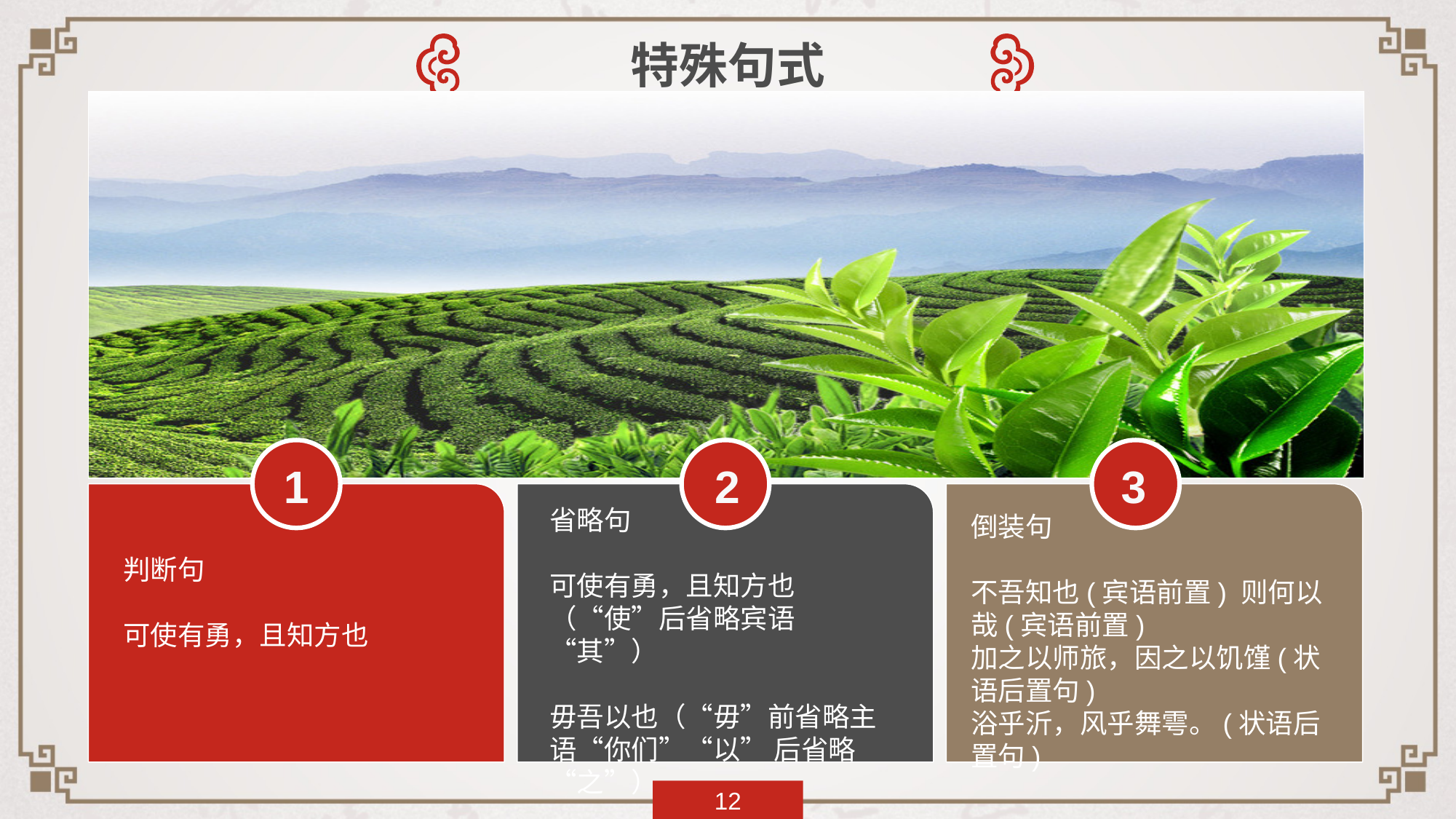

特殊句式

1
2
3

省略句

可使有勇，且知方也（“使”后省略宾语“其”）

毋吾以也（“毋”前省略主语“你们”“以” 后省略“之”）
倒装句

不吾知也(宾语前置) 则何以哉(宾语前置)
加之以师旅，因之以饥馑(状语后置句)
浴乎沂，风乎舞雩。(状语后置句)
判断句

可使有勇，且知方也